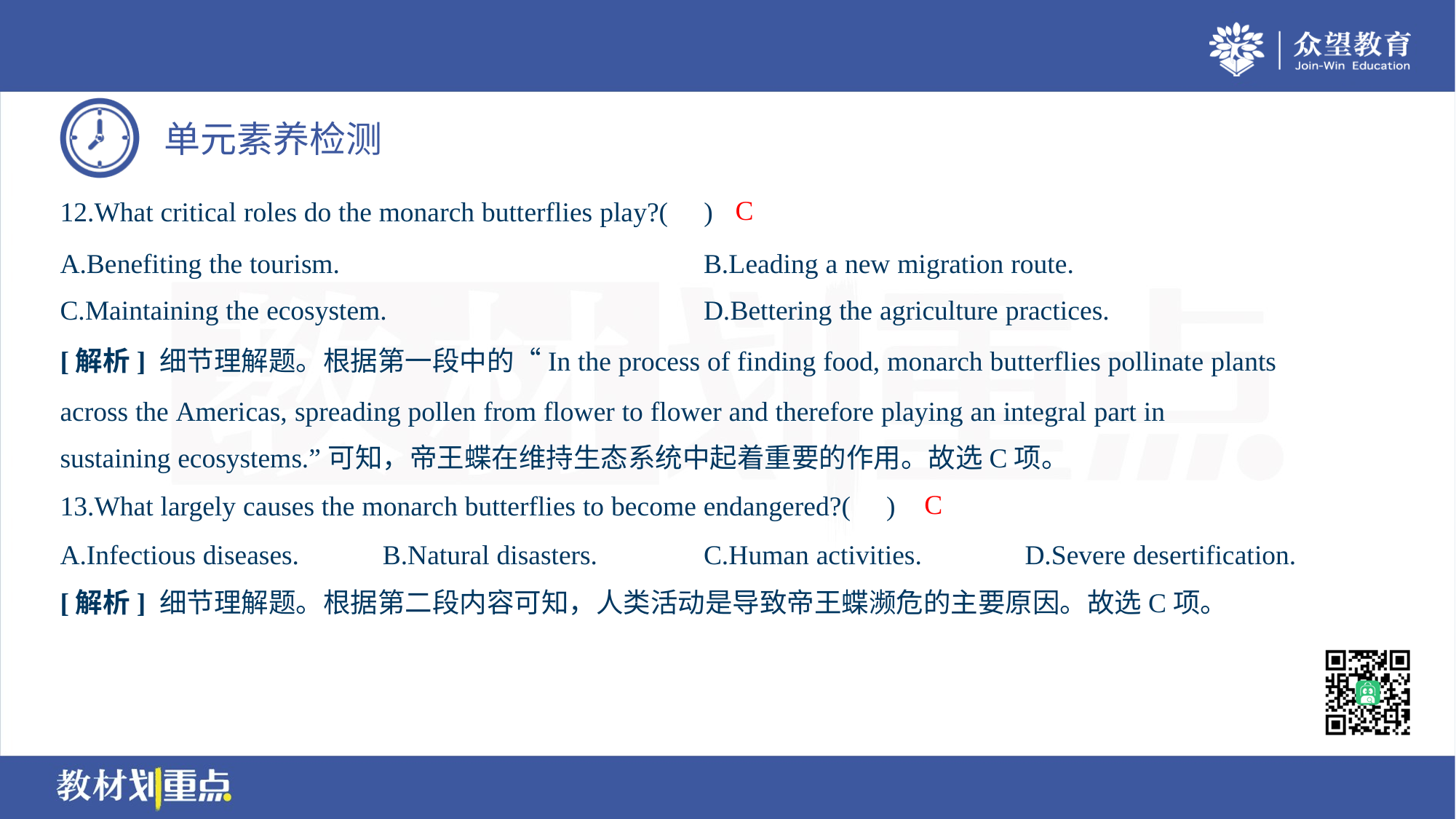

C
12.What critical roles do the monarch butterflies play?(     )
A.Benefiting the tourism.	B.Leading a new migration route.
C.Maintaining the ecosystem.	D.Bettering the agriculture practices.
[解析] 细节理解题。根据第一段中的“In the process of finding food, monarch butterflies pollinate plants
across the Americas, spreading pollen from flower to flower and therefore playing an integral part in
sustaining ecosystems.”可知，帝王蝶在维持生态系统中起着重要的作用。故选C项。
C
13.What largely causes the monarch butterflies to become endangered?(     )
A.Infectious diseases.	B.Natural disasters.	C.Human activities.	D.Severe desertification.
[解析] 细节理解题。根据第二段内容可知，人类活动是导致帝王蝶濒危的主要原因。故选C项。